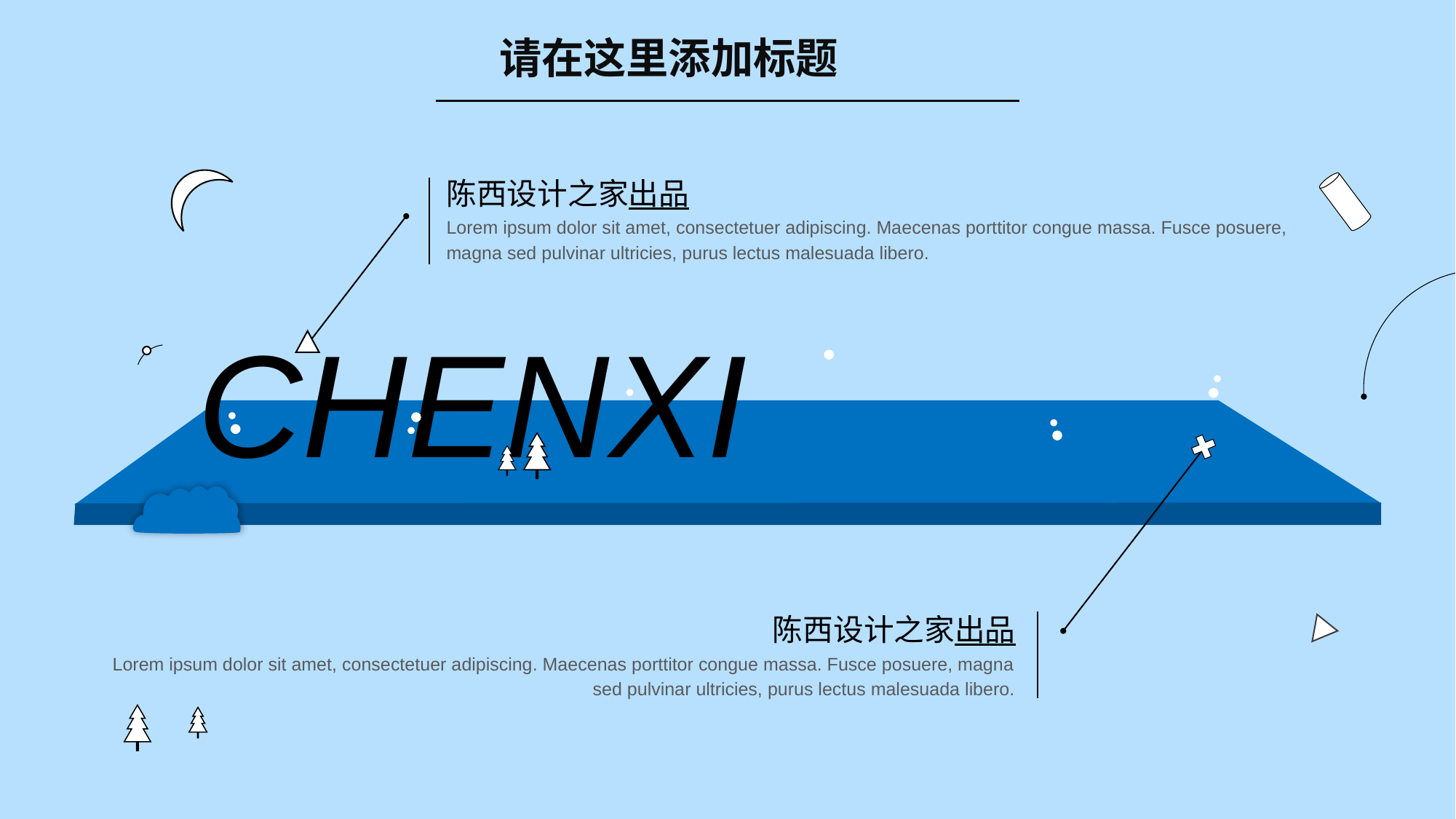

请在这里添加标题

陈西设计之家出品

Lorem ipsum dolor sit amet, consectetuer adipiscing. Maecenas porttitor congue massa. Fusce posuere, magna sed pulvinar ultricies, purus lectus malesuada libero.

CHENXI

陈西设计之家出品

Lorem ipsum dolor sit amet, consectetuer adipiscing. Maecenas porttitor congue massa. Fusce posuere, magna sed pulvinar ultricies, purus lectus malesuada libero.